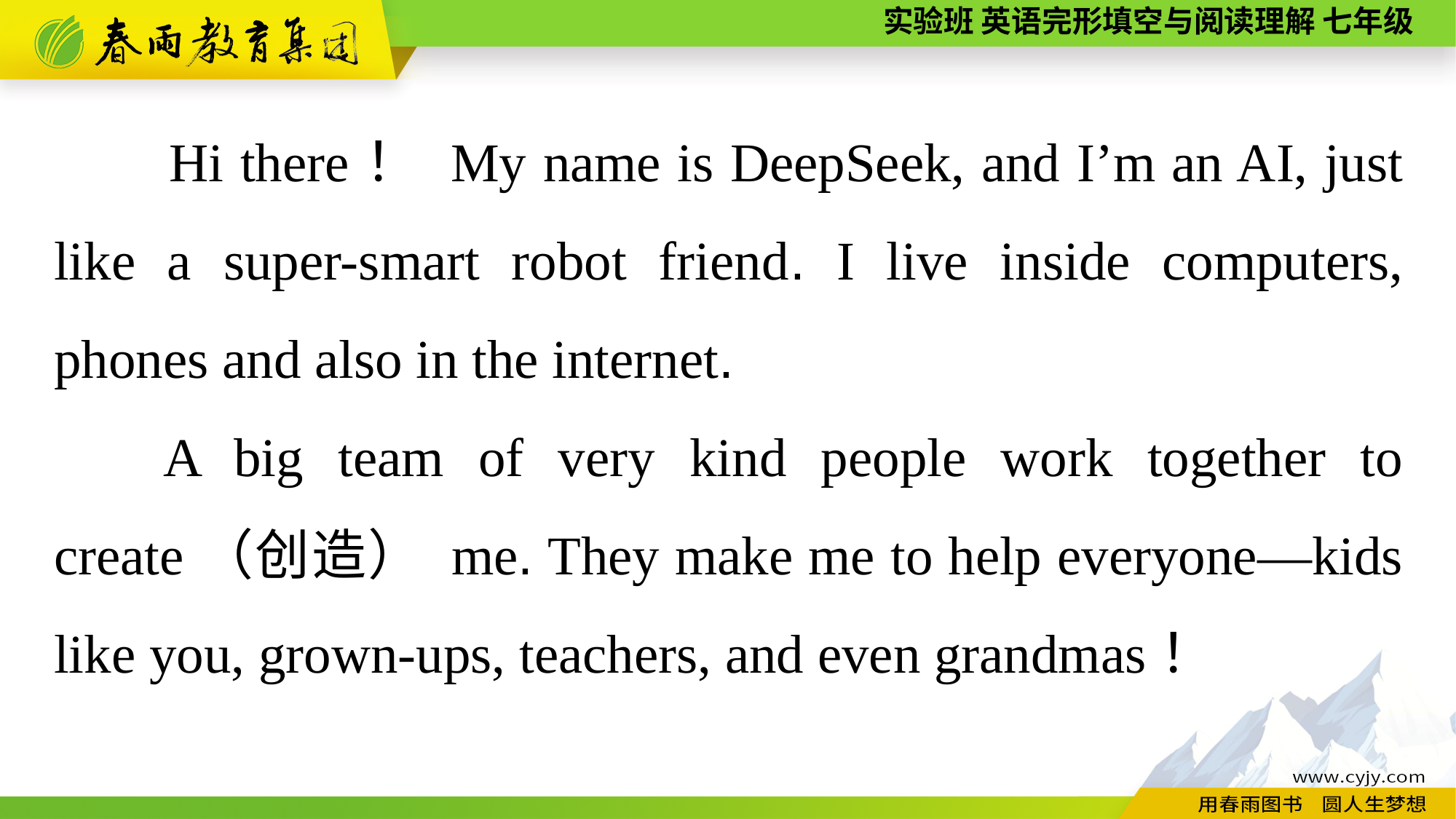

Hi there！ My name is DeepSeek, and I’m an AI, just like a super-smart robot friend. I live inside computers, phones and also in the internet.
A big team of very kind people work together to create（创造） me. They make me to help everyone—kids like you, grown-ups, teachers, and even grandmas！